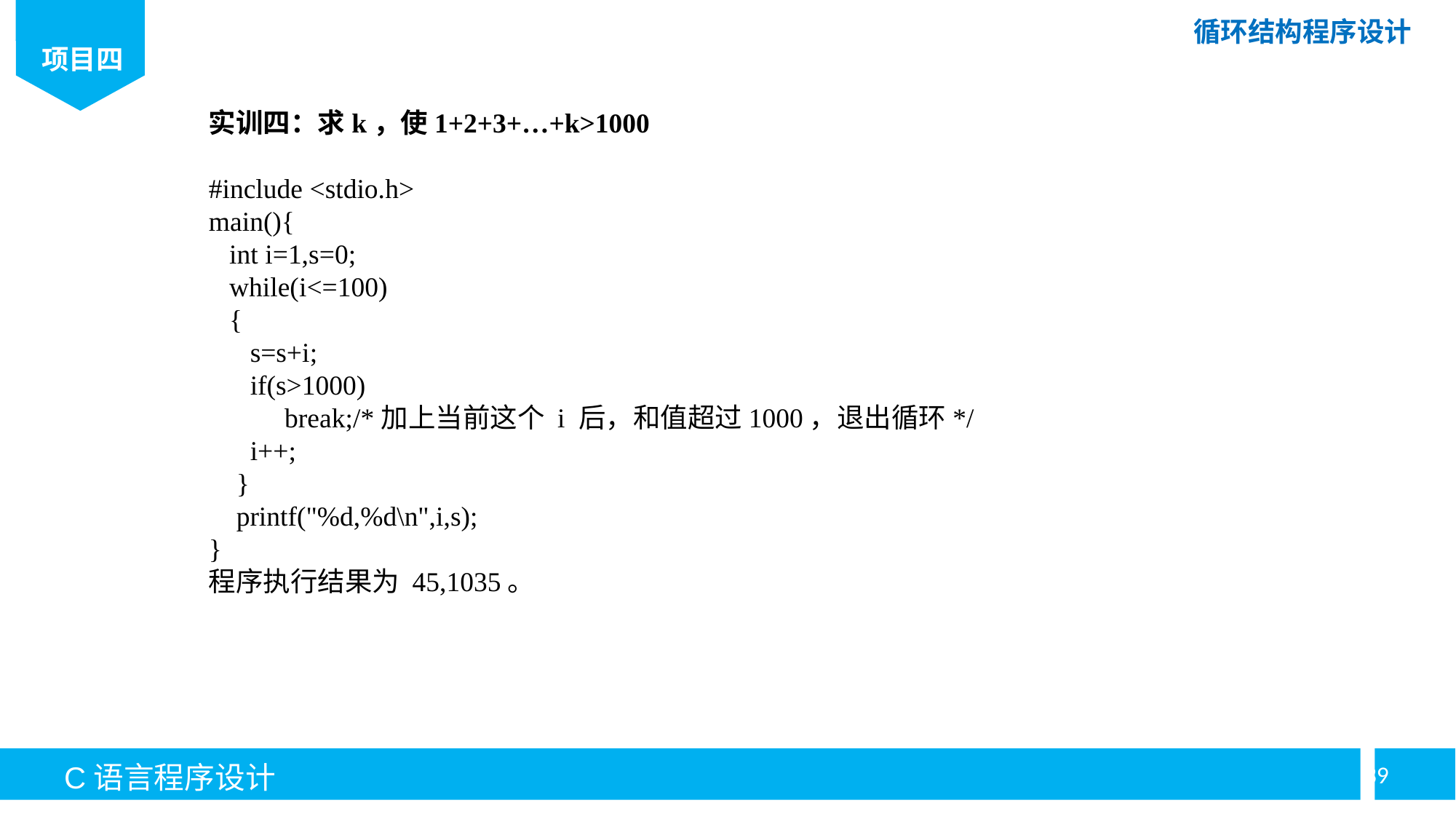

实训四：求k，使1+2+3+…+k>1000

#include <stdio.h>
main(){
   int i=1,s=0;
   while(i<=100)
   {
      s=s+i;
      if(s>1000)
           break;/*加上当前这个 i 后，和值超过1000，退出循环*/
      i++;
    }
    printf("%d,%d\n",i,s);
}
程序执行结果为 45,1035。